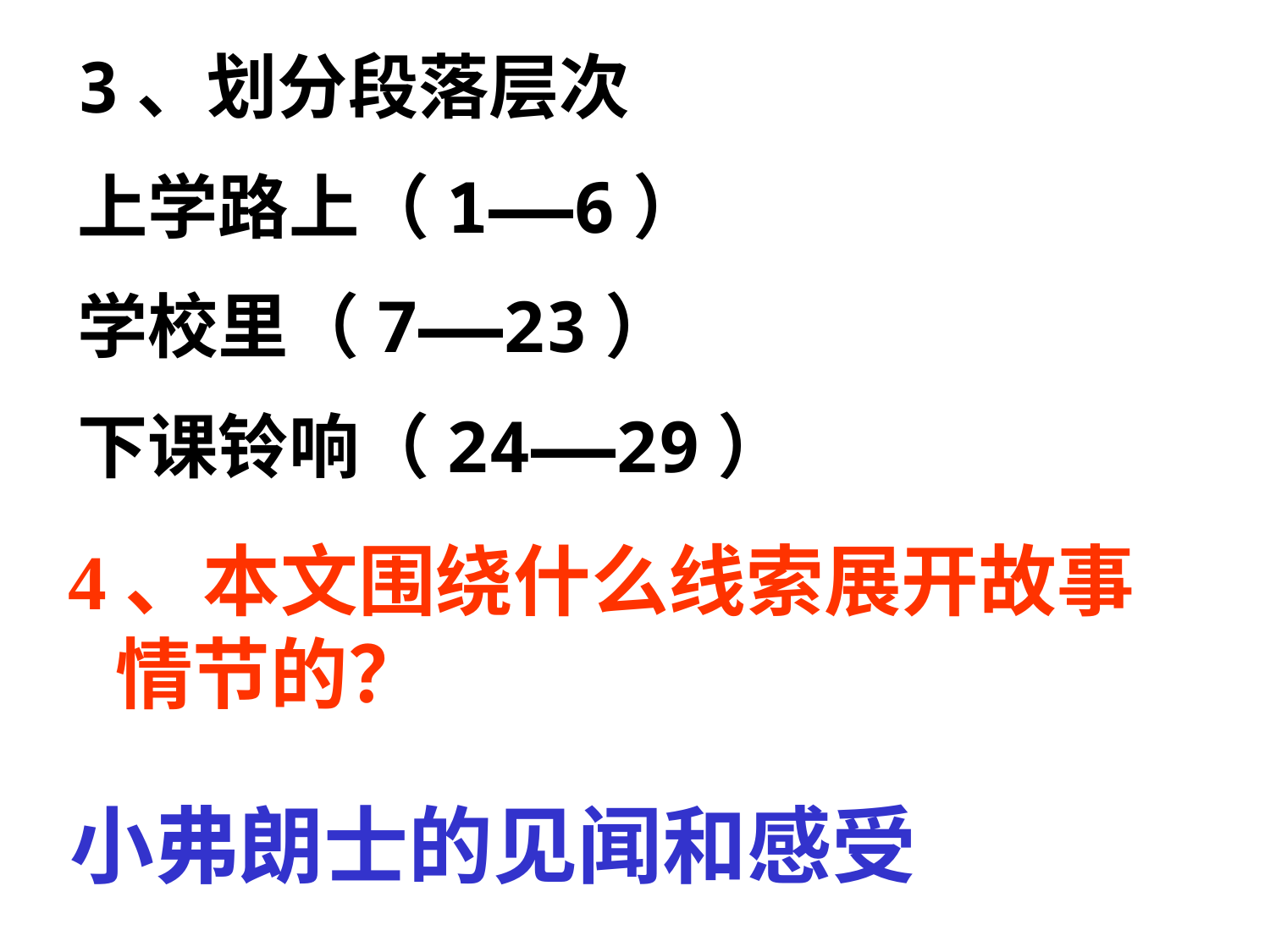

3、划分段落层次
上学路上（1——6）
学校里（7——23）
下课铃响（24——29）
4、本文围绕什么线索展开故事情节的？

小弗朗士的见闻和感受